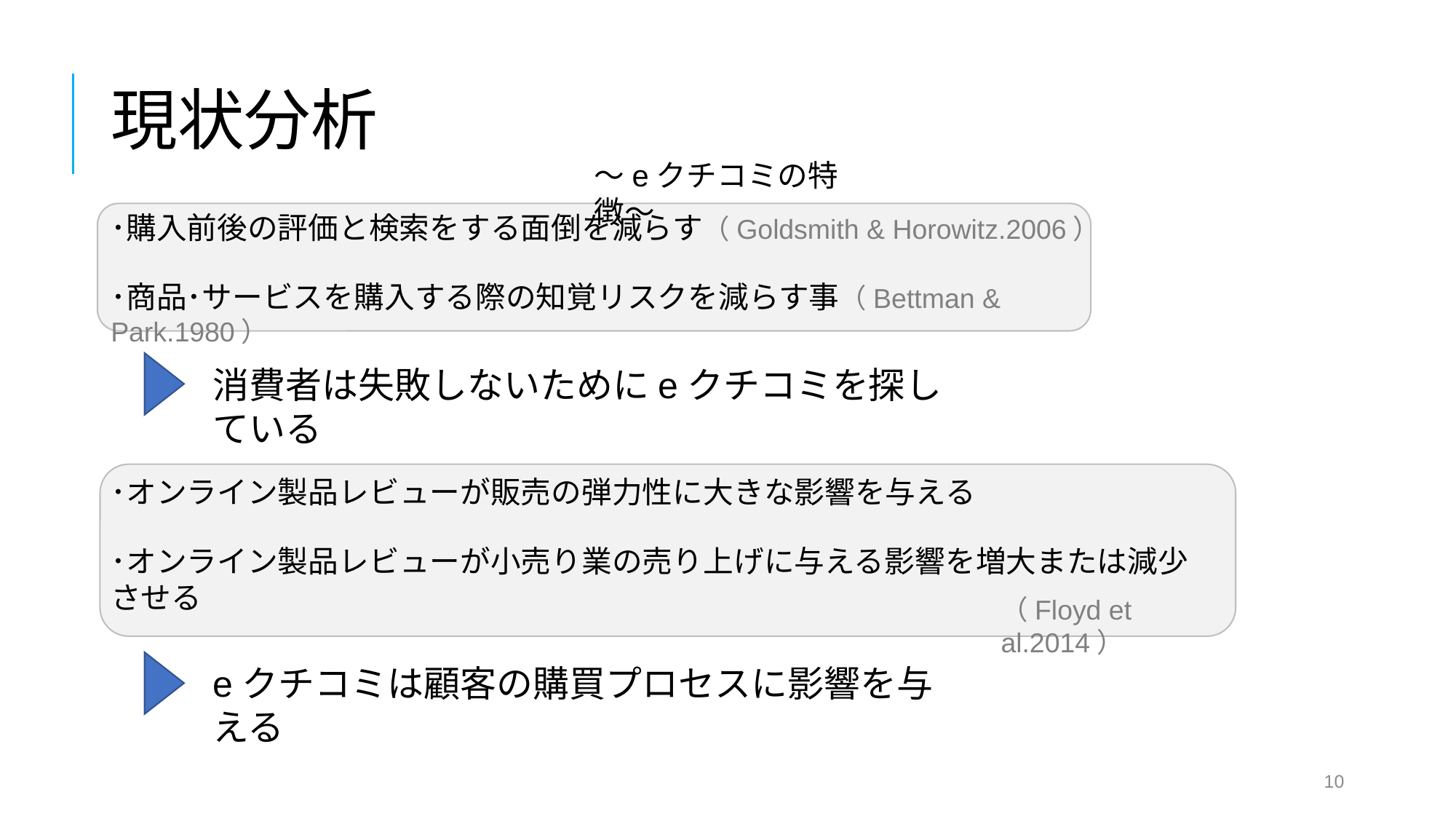

# 現状分析
～eクチコミの特徴～

･購入前後の評価と検索をする面倒を減らす（Goldsmith & Horowitz.2006）

･商品･サービスを購入する際の知覚リスクを減らす事（Bettman & Park.1980）
消費者は失敗しないためにeクチコミを探している

･オンライン製品レビューが販売の弾力性に大きな影響を与える

･オンライン製品レビューが小売り業の売り上げに与える影響を増大または減少させる
（Floyd et al.2014）
eクチコミは顧客の購買プロセスに影響を与える

10